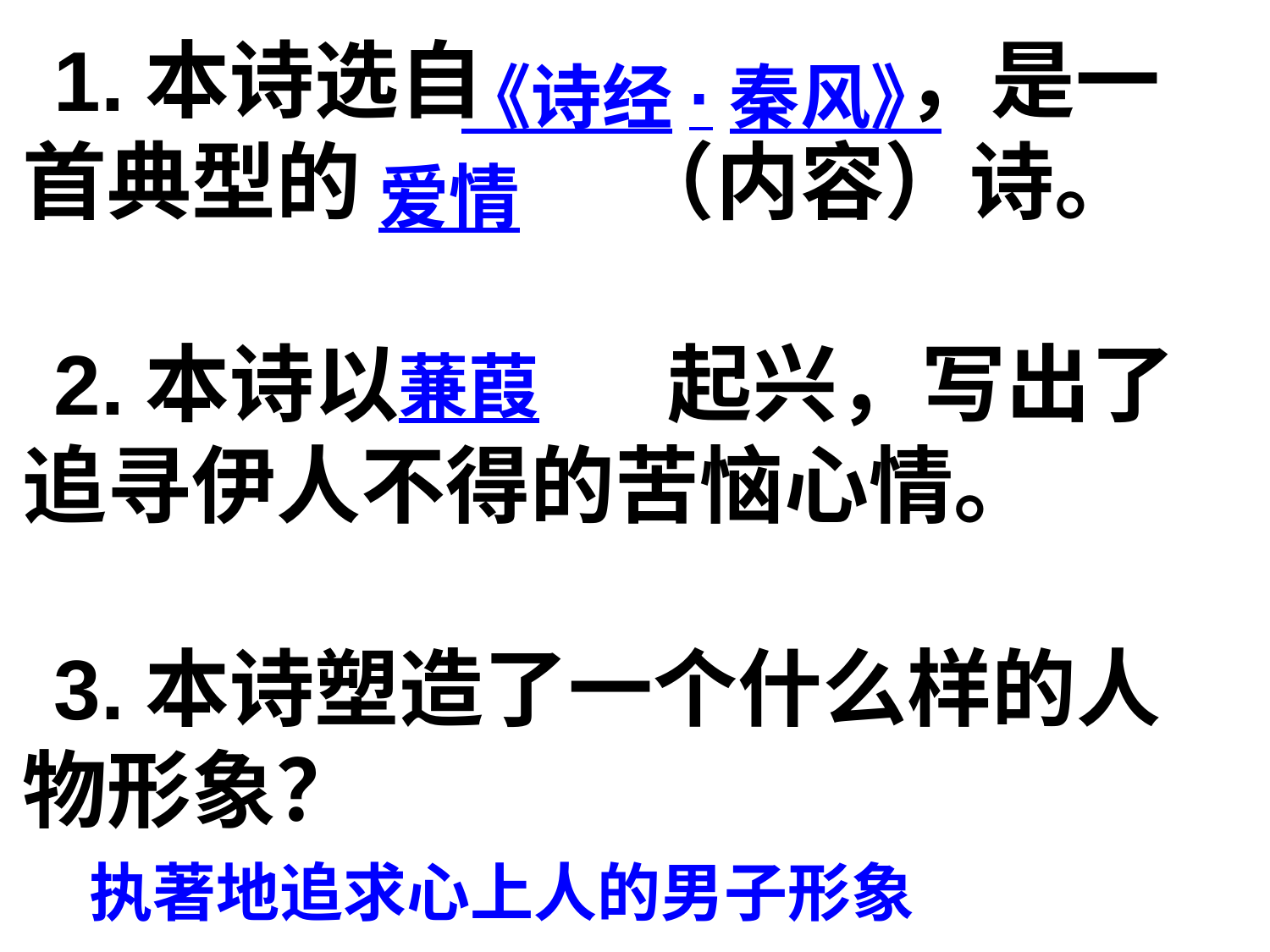

1.本诗选自                      ，是一首典型的              （内容）诗。

2.本诗以              起兴，写出了追寻伊人不得的苦恼心情。

3.本诗塑造了一个什么样的人物形象？
《诗经·秦风》
爱情
蒹葭
执著地追求心上人的男子形象